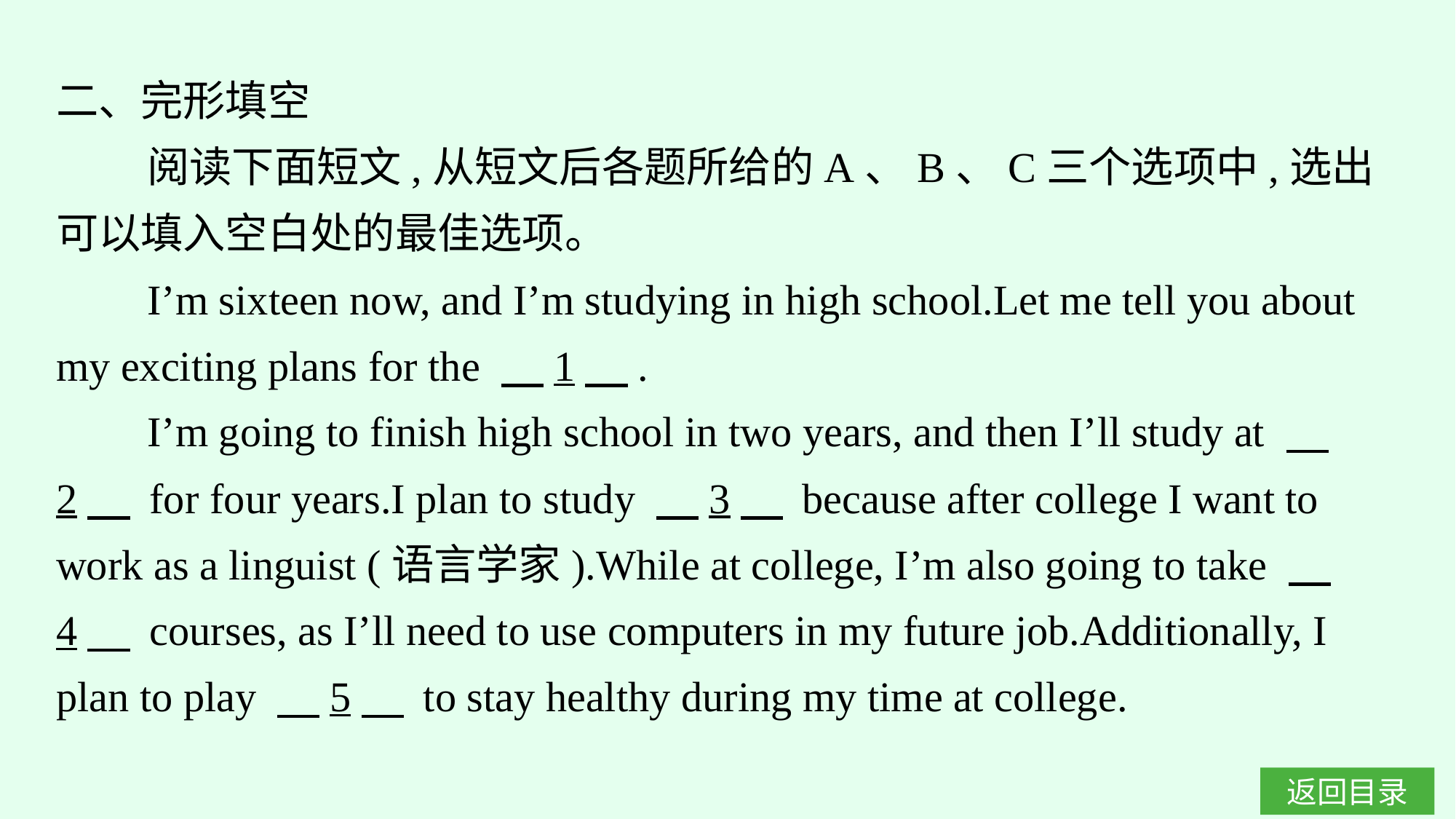

二、完形填空
阅读下面短文,从短文后各题所给的A、B、C三个选项中,选出可以填入空白处的最佳选项。
I’m sixteen now, and I’m studying in high school.Let me tell you about my exciting plans for the 　1　.
I’m going to finish high school in two years, and then I’ll study at 　2　 for four years.I plan to study 　3　 because after college I want to work as a linguist (语言学家).While at college, I’m also going to take 　4　 courses, as I’ll need to use computers in my future job.Additionally, I plan to play 　5　 to stay healthy during my time at college.